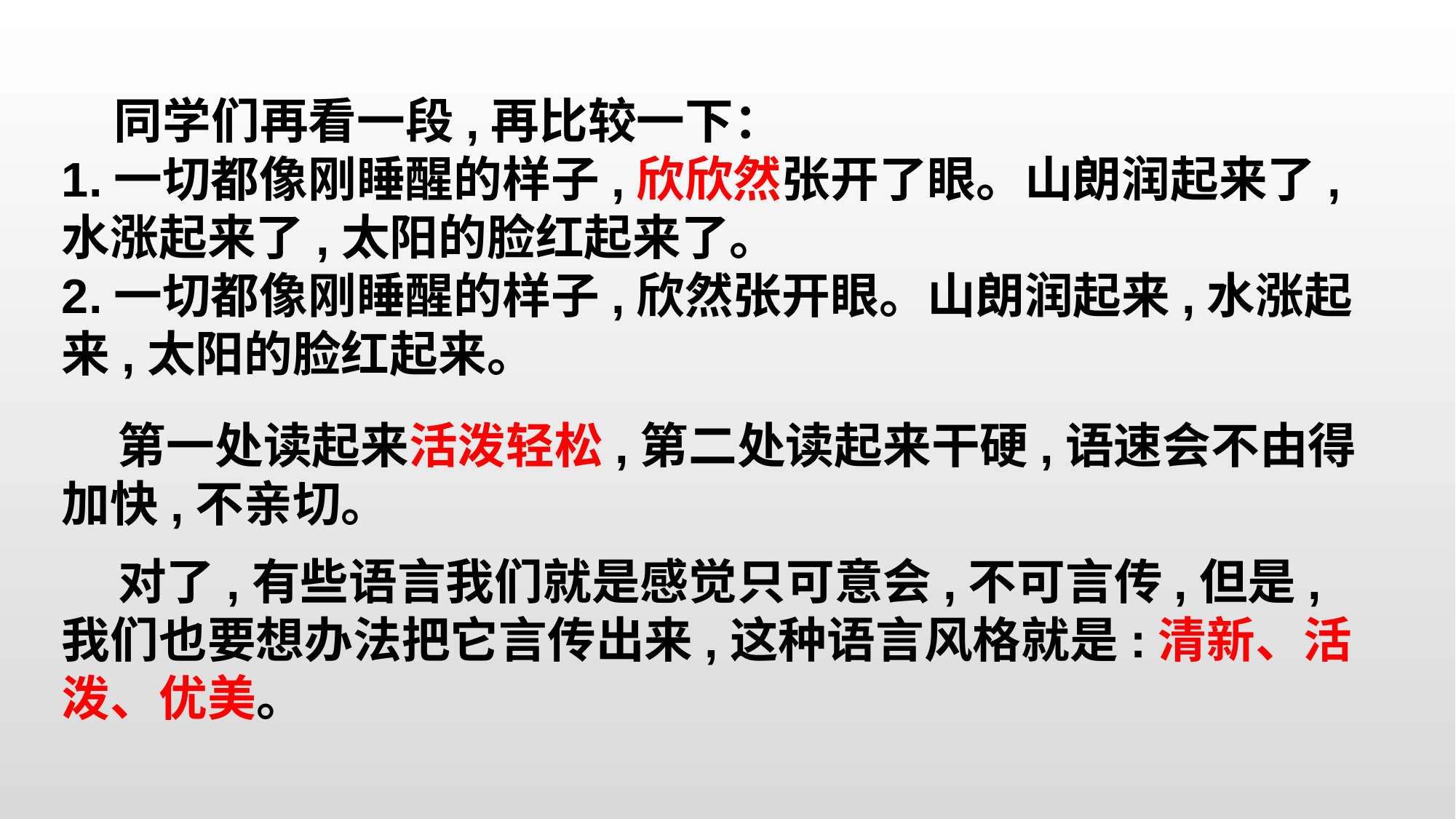

同学们再看一段,再比较一下：
1.一切都像刚睡醒的样子,欣欣然张开了眼。山朗润起来了,水涨起来了,太阳的脸红起来了。
2.一切都像刚睡醒的样子,欣然张开眼。山朗润起来,水涨起来,太阳的脸红起来。
    第一处读起来活泼轻松,第二处读起来干硬,语速会不由得加快,不亲切。
    对了,有些语言我们就是感觉只可意会,不可言传,但是,我们也要想办法把它言传出来,这种语言风格就是:清新、活泼、优美。